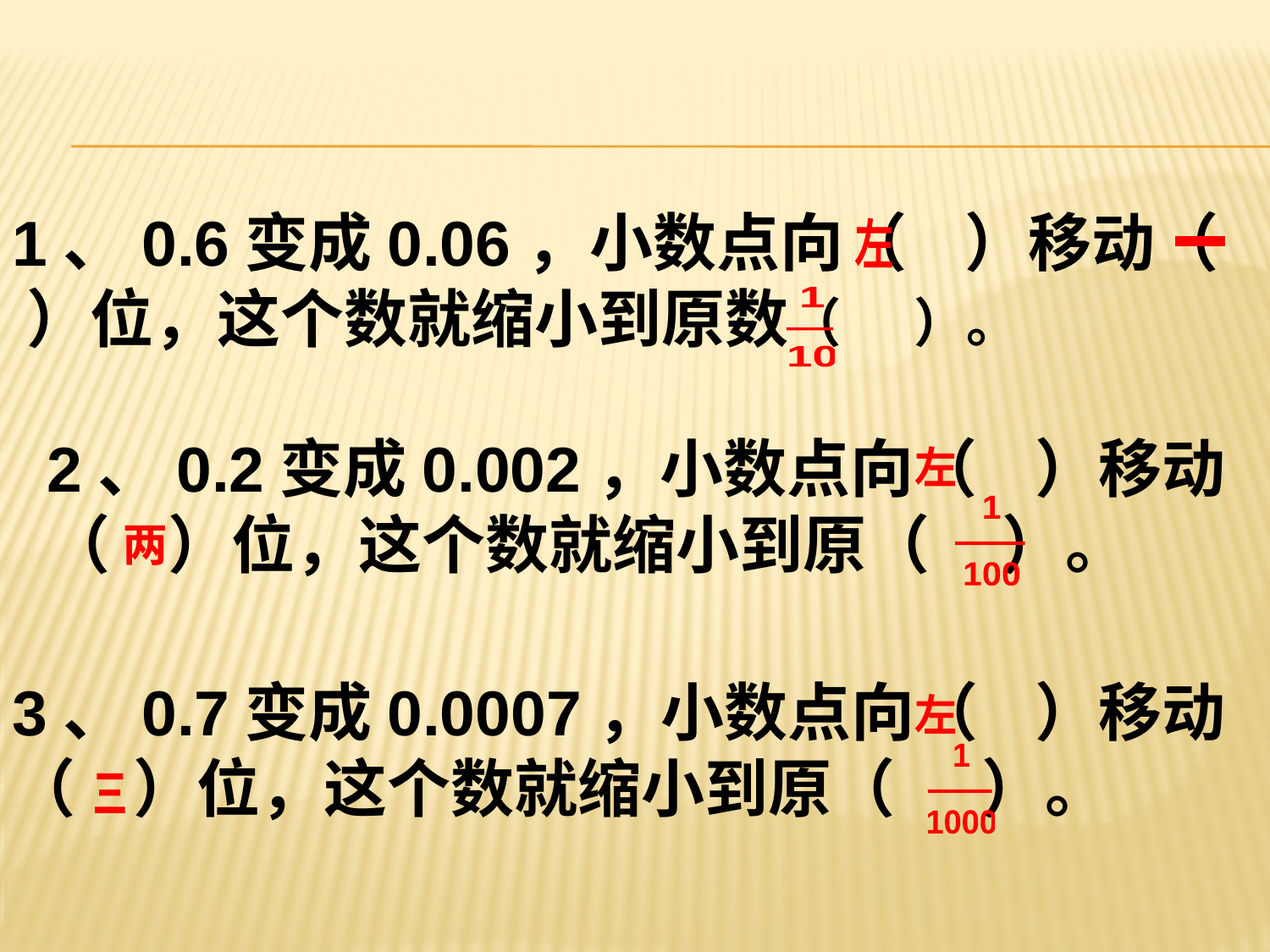

1、0.6变成0.06，小数点向（    ）移动（  ）位，这个数就缩小到原数（      ）。
左
一
1
—
10
2、0.2变成0.002，小数点向（    ）移动（    ）位，这个数就缩小到原（     ）。
左
1
——
100
两
3、0.7变成0.0007，小数点向（    ）移动（    ）位，这个数就缩小到原（      ）。
左
1
——
1000
三